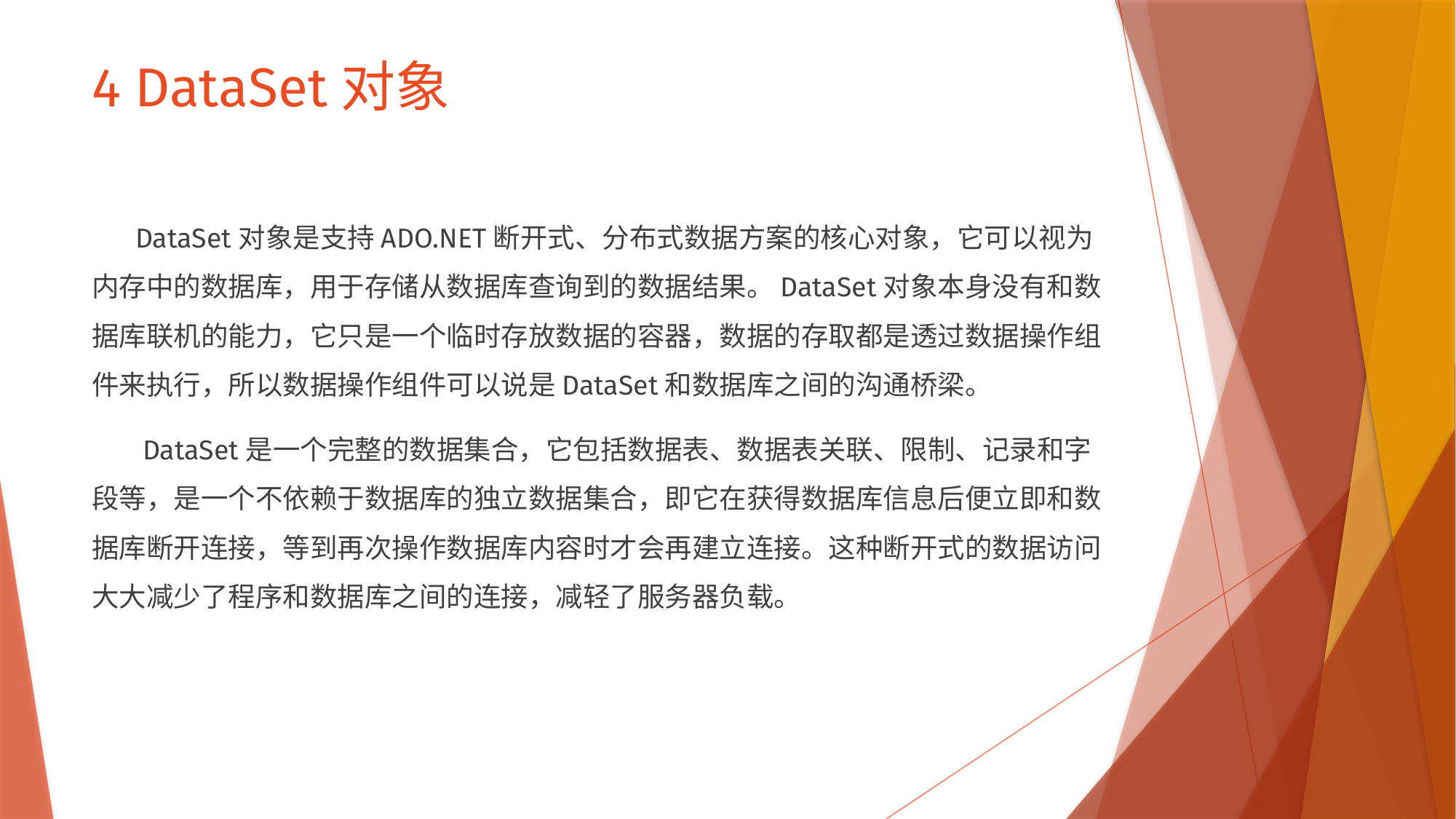

# 4 DataSet对象
      DataSet对象是支持ADO.NET断开式、分布式数据方案的核心对象，它可以视为内存中的数据库，用于存储从数据库查询到的数据结果。DataSet对象本身没有和数据库联机的能力，它只是一个临时存放数据的容器，数据的存取都是透过数据操作组件来执行，所以数据操作组件可以说是DataSet和数据库之间的沟通桥梁。
       DataSet是一个完整的数据集合，它包括数据表、数据表关联、限制、记录和字段等，是一个不依赖于数据库的独立数据集合，即它在获得数据库信息后便立即和数据库断开连接，等到再次操作数据库内容时才会再建立连接。这种断开式的数据访问大大减少了程序和数据库之间的连接，减轻了服务器负载。